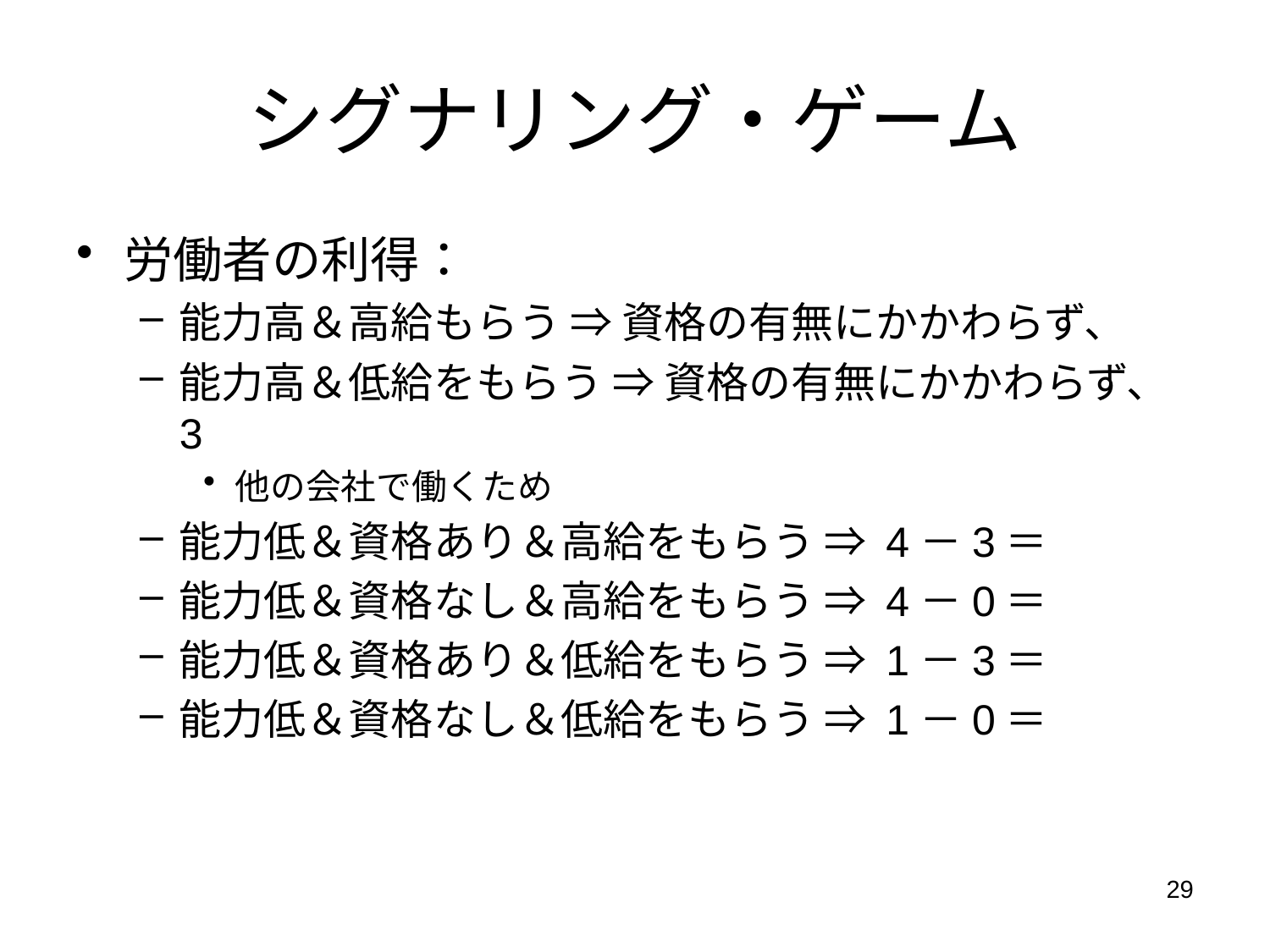

# シグナリング・ゲーム
労働者の利得：
能力高＆高給もらう ⇒ 資格の有無にかかわらず、4
能力高＆低給をもらう ⇒ 資格の有無にかかわらず、3
他の会社で働くため
能力低＆資格あり＆高給をもらう ⇒ 4－3＝1
能力低＆資格なし＆高給をもらう ⇒ 4－0＝4
能力低＆資格あり＆低給をもらう ⇒ 1－3＝－2
能力低＆資格なし＆低給をもらう ⇒ 1－0＝1
29